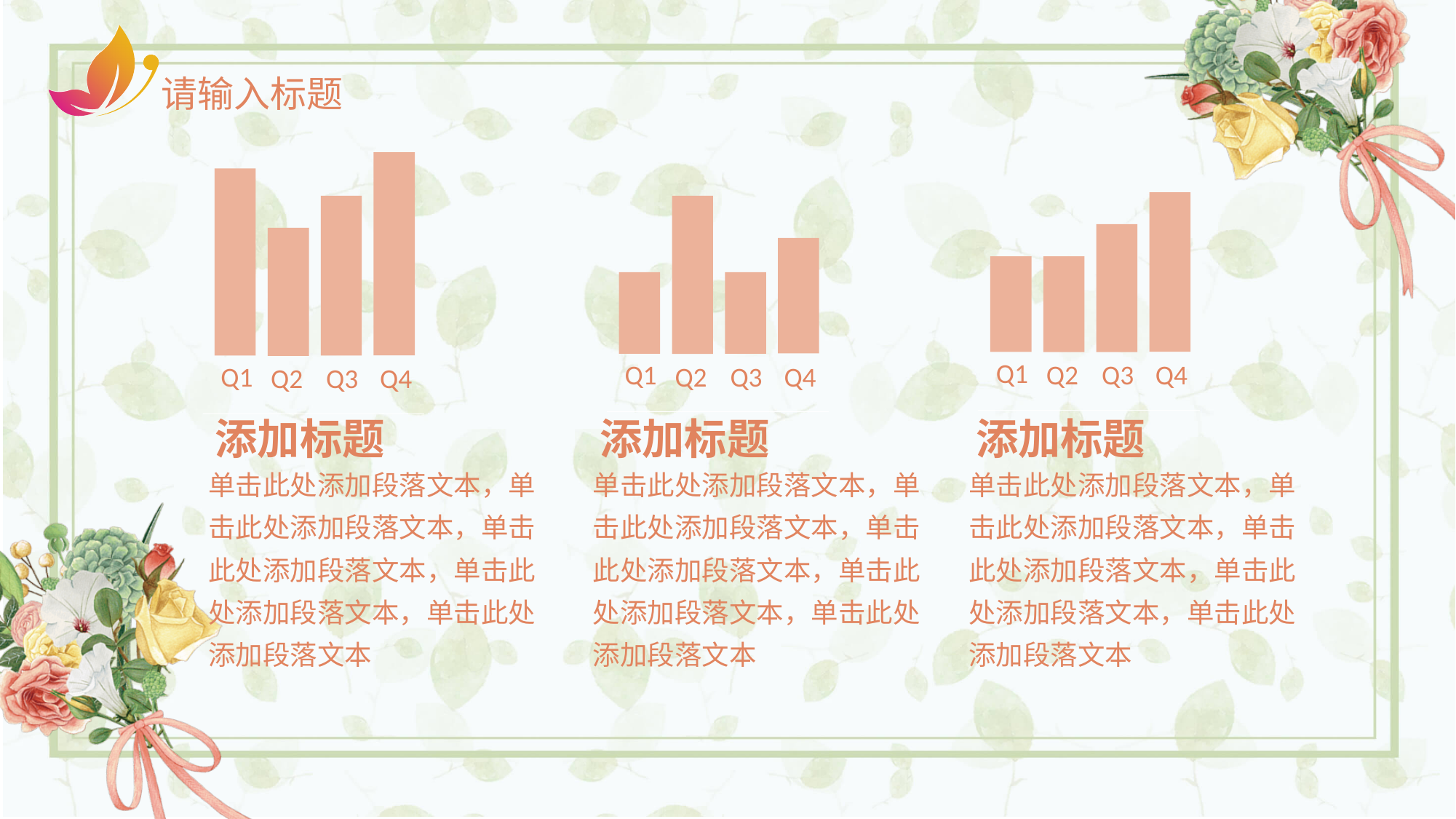

Q1
Q2
Q3
Q4

Q1
Q2
Q3
Q4

Q1
Q2
Q3
Q4
添加标题
添加标题
添加标题
单击此处添加段落文本，单击此处添加段落文本，单击此处添加段落文本，单击此处添加段落文本，单击此处添加段落文本
单击此处添加段落文本，单击此处添加段落文本，单击此处添加段落文本，单击此处添加段落文本，单击此处添加段落文本
单击此处添加段落文本，单击此处添加段落文本，单击此处添加段落文本，单击此处添加段落文本，单击此处添加段落文本